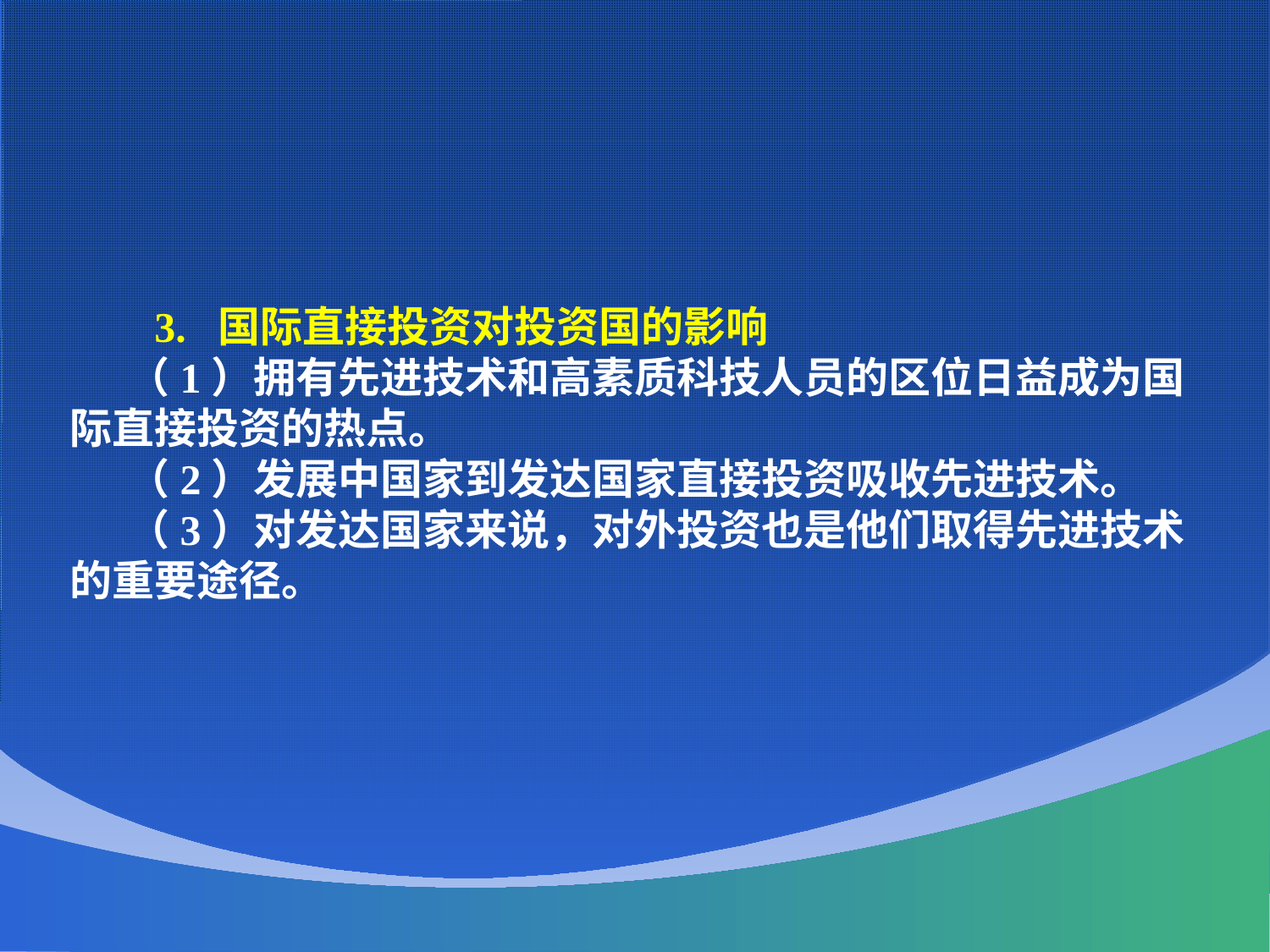

3.  国际直接投资对投资国的影响
     （1）拥有先进技术和高素质科技人员的区位日益成为国际直接投资的热点。
     （2）发展中国家到发达国家直接投资吸收先进技术。
     （3）对发达国家来说，对外投资也是他们取得先进技术的重要途径。